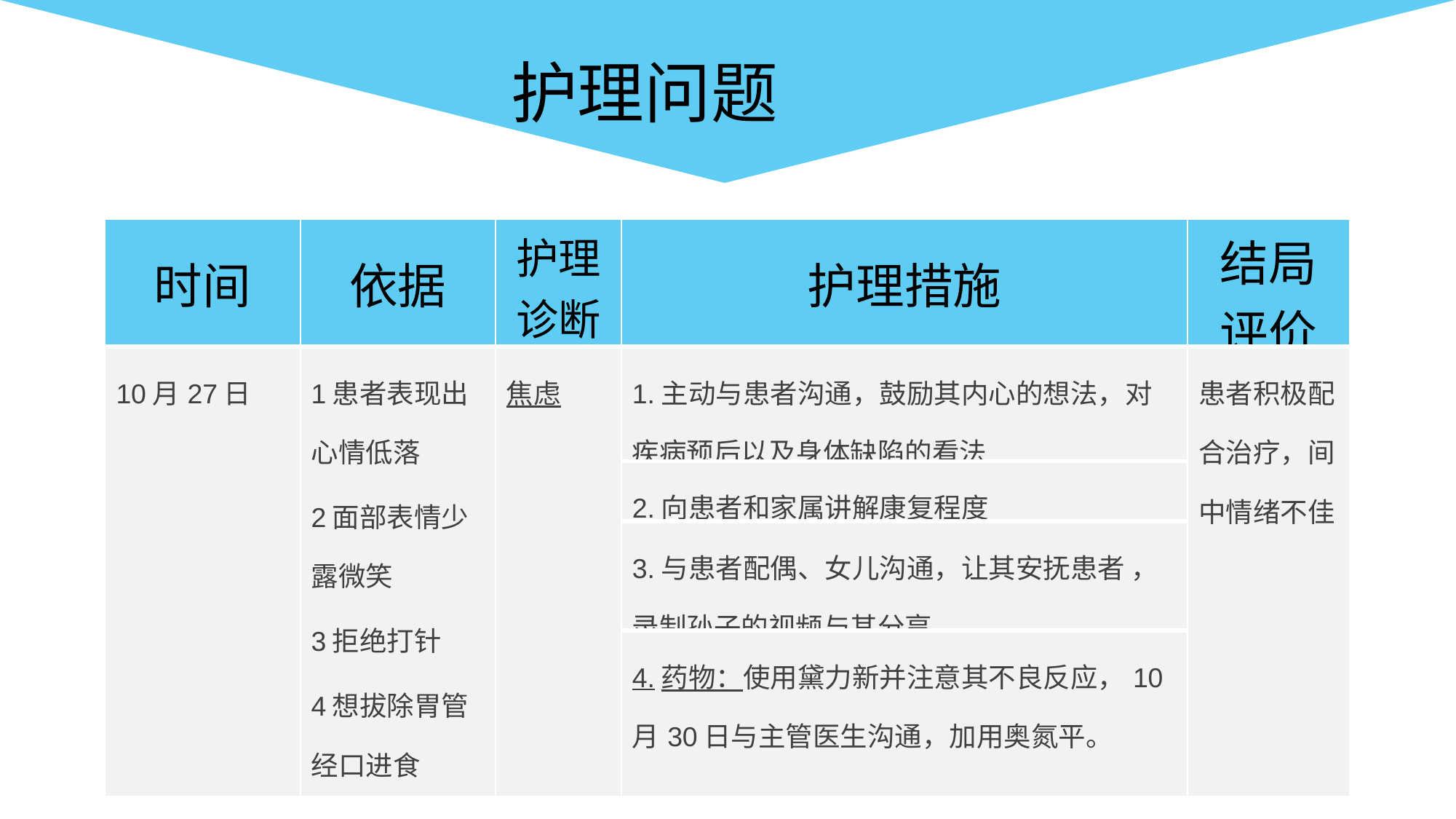

护理问题
| 时间 | 依据 | 护理诊断 | 护理措施 | 结局评价 |
| --- | --- | --- | --- | --- |
| 10月27日 | 1患者表现出心情低落 2面部表情少露微笑 3拒绝打针 4想拔除胃管经口进食 | 焦虑 | 1.主动与患者沟通，鼓励其内心的想法，对疾病预后以及身体缺陷的看法 | 患者积极配合治疗，间中情绪不佳 |
|  |  |  | 2.向患者和家属讲解康复程度 |  |
|  |  |  | 3.与患者配偶、女儿沟通，让其安抚患者 ，录制孙子的视频与其分享 |  |
|  |  |  | 4.药物：使用黛力新并注意其不良反应，10月30日与主管医生沟通，加用奥氮平。 |  |